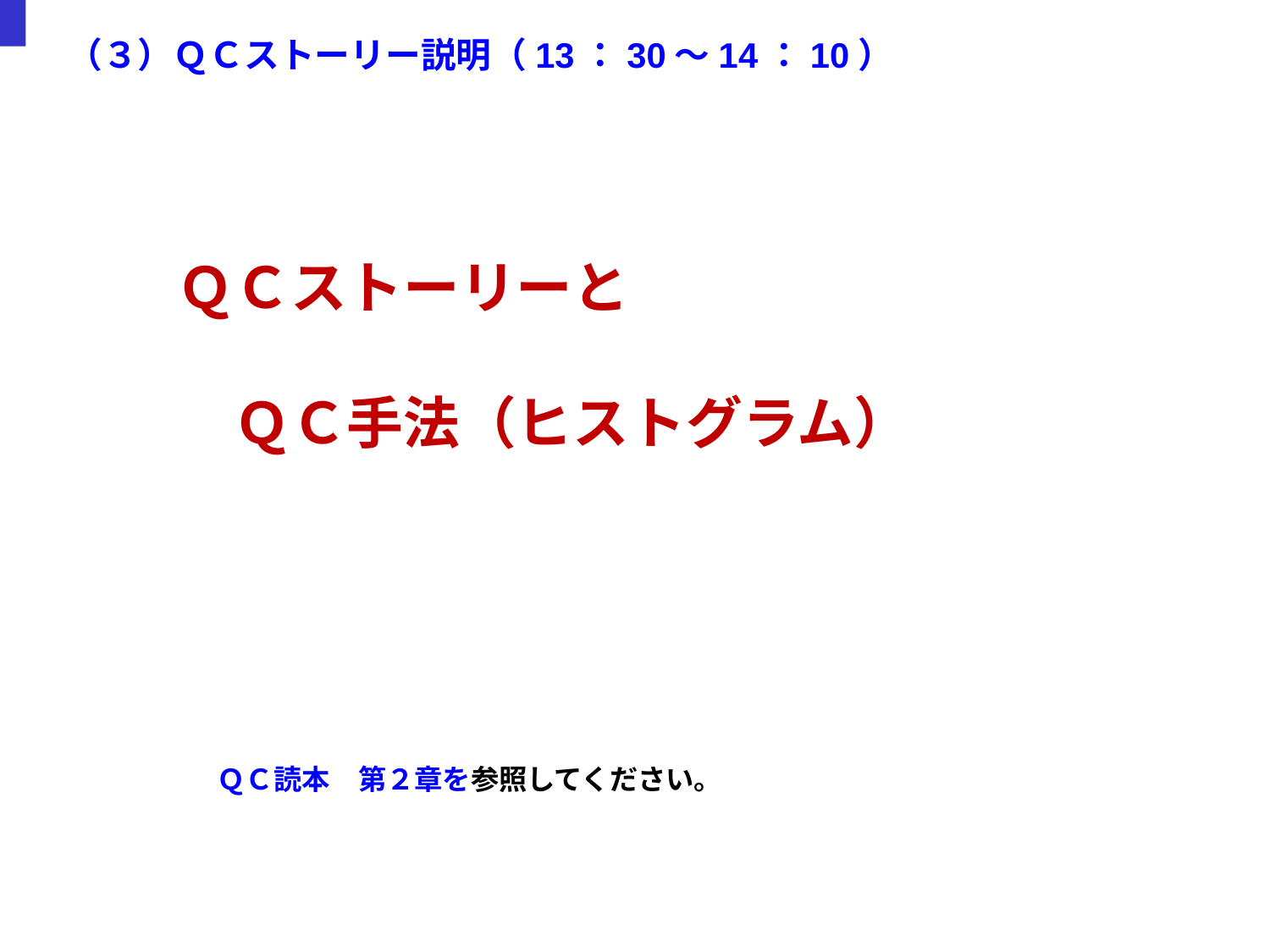

（３）ＱＣストーリー説明（13：30～14：10）
ＱＣストーリーと

　ＱＣ手法（ヒストグラム）

ＱＣ読本　第２章を参照してください。